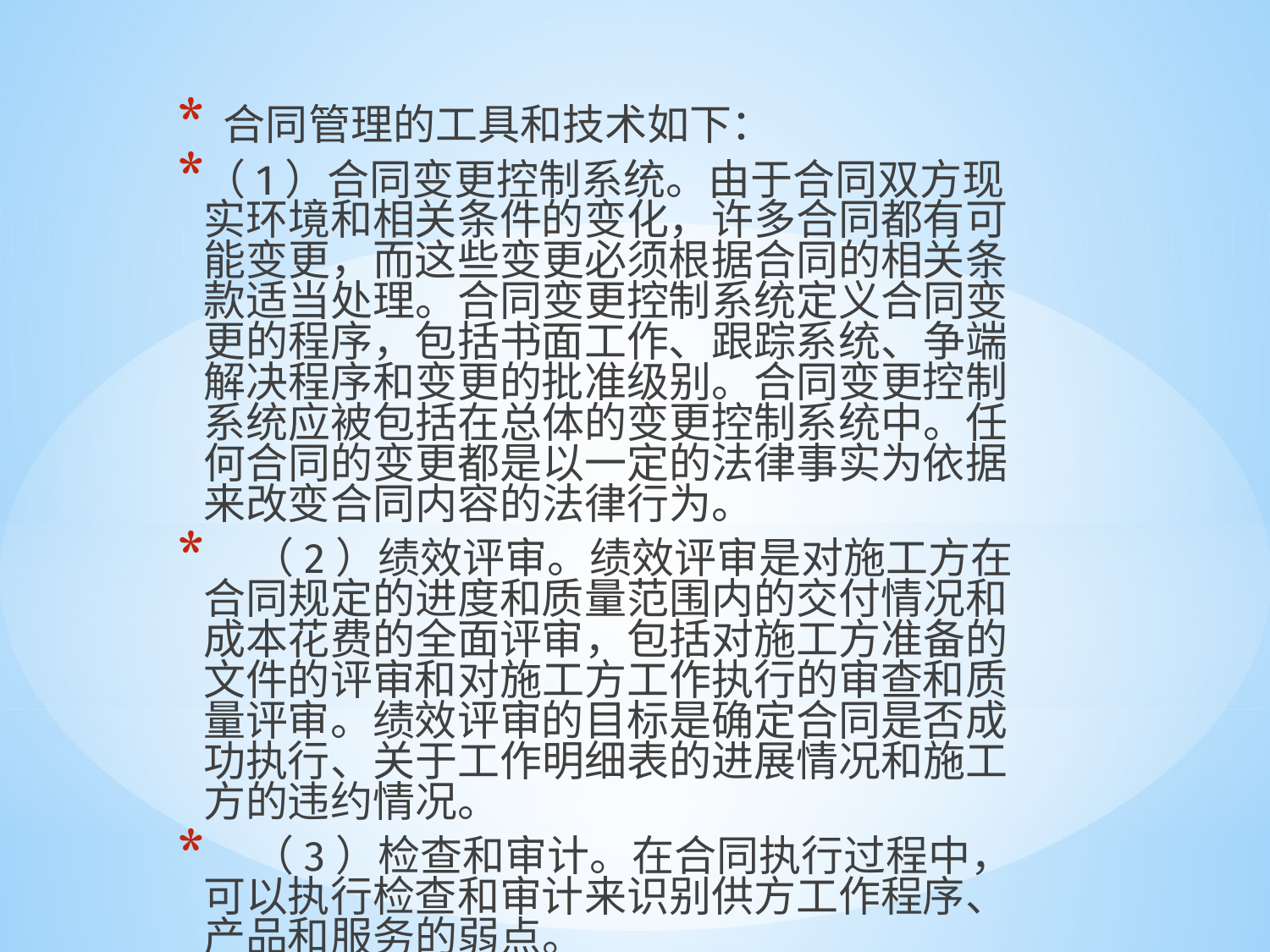

合同管理的工具和技术如下：
（1）合同变更控制系统。由于合同双方现实环境和相关条件的变化，许多合同都有可能变更，而这些变更必须根据合同的相关条款适当处理。合同变更控制系统定义合同变更的程序，包括书面工作、跟踪系统、争端解决程序和变更的批准级别。合同变更控制系统应被包括在总体的变更控制系统中。任何合同的变更都是以一定的法律事实为依据来改变合同内容的法律行为。
    （2）绩效评审。绩效评审是对施工方在合同规定的进度和质量范围内的交付情况和成本花费的全面评审，包括对施工方准备的文件的评审和对施工方工作执行的审查和质量评审。绩效评审的目标是确定合同是否成功执行、关于工作明细表的进展情况和施工方的违约情况。
    （3）检查和审计。在合同执行过程中，可以执行检查和审计来识别供方工作程序、产品和服务的弱点。
#